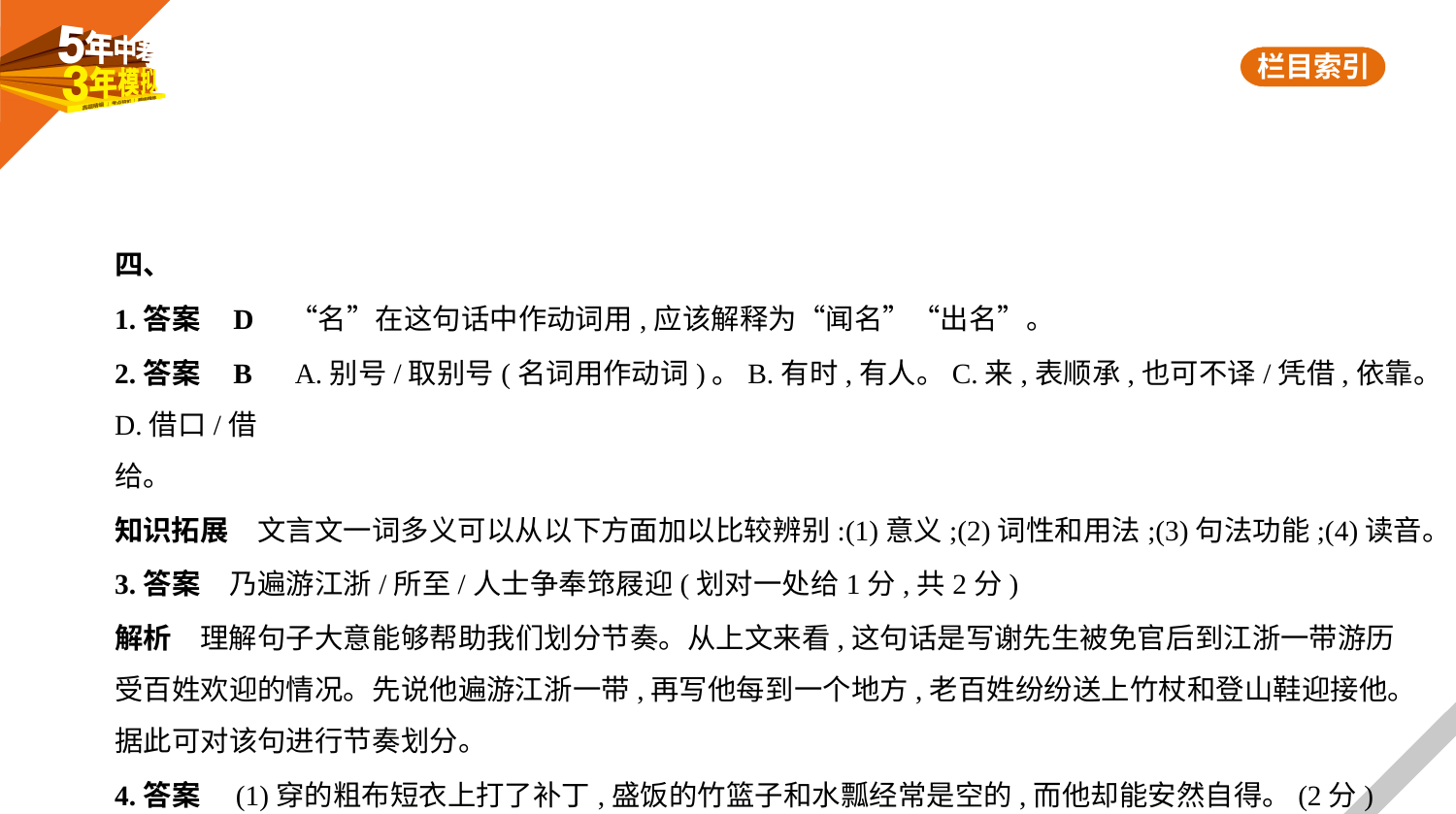

四、
1.答案    D　“名”在这句话中作动词用,应该解释为“闻名”“出名”。
2.答案    B　A.别号/取别号(名词用作动词)。B.有时,有人。C.来,表顺承,也可不译/凭借,依靠。D.借口/借
给。
知识拓展　文言文一词多义可以从以下方面加以比较辨别:(1)意义;(2)词性和用法;(3)句法功能;(4)读音。
3.答案　乃遍游江浙/所至/人士争奉筇屐迎(划对一处给1分,共2分)
解析　理解句子大意能够帮助我们划分节奏。从上文来看,这句话是写谢先生被免官后到江浙一带游历
受百姓欢迎的情况。先说他遍游江浙一带,再写他每到一个地方,老百姓纷纷送上竹杖和登山鞋迎接他。
据此可对该句进行节奏划分。
4.答案　(1)穿的粗布短衣上打了补丁,盛饭的竹篮子和水瓢经常是空的,而他却能安然自得。(2分)